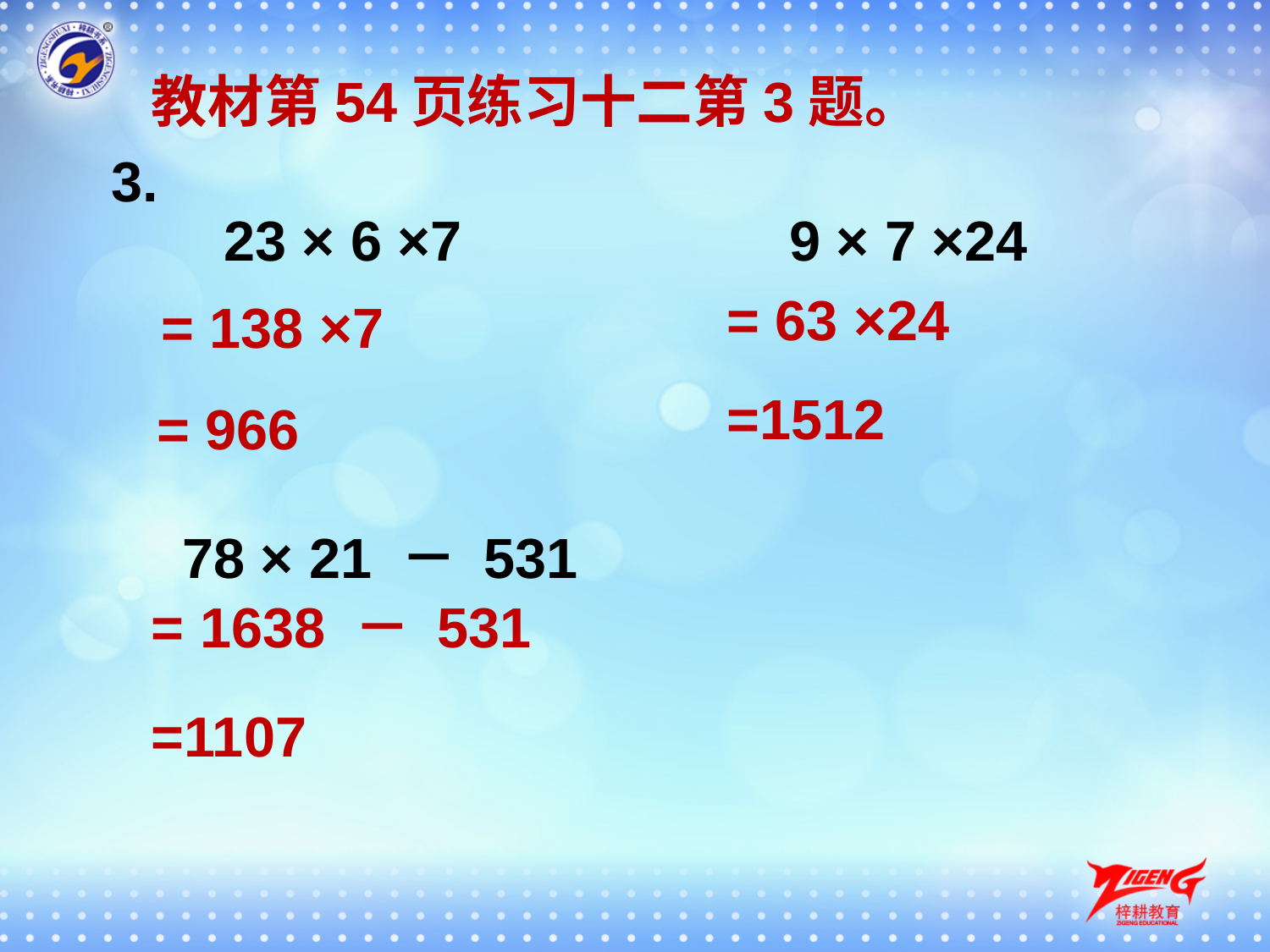

教材第54页练习十二第3题。
3.
23 × 6 ×7
9 × 7 ×24
= 63 ×24
= 138 ×7
=1512
= 966
78 × 21 － 531
= 1638 － 531
=1107